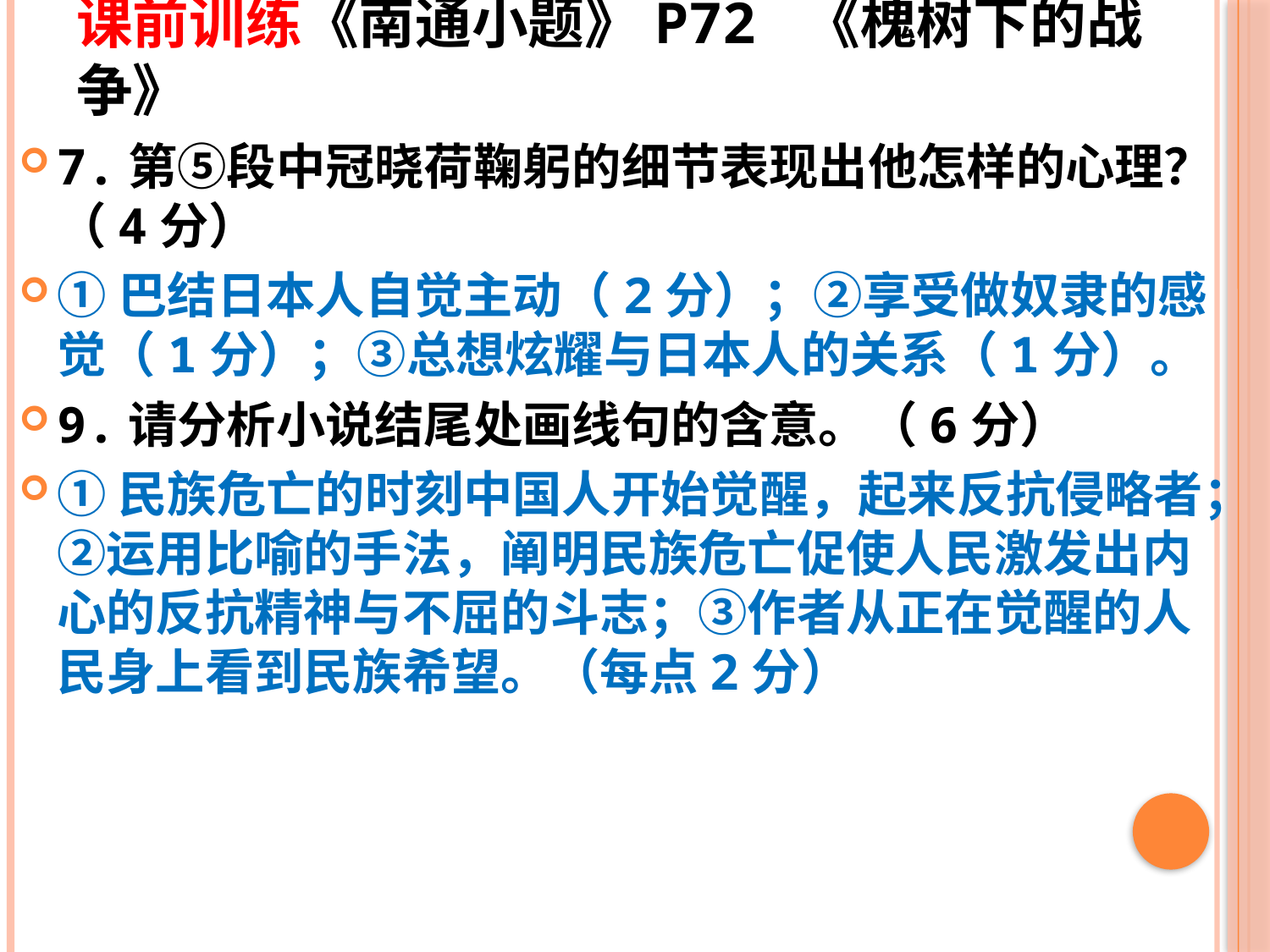

# 课前训练《南通小题》P72 《槐树下的战争》
7.第⑤段中冠晓荷鞠躬的细节表现出他怎样的心理？（4分）
①巴结日本人自觉主动（2分）；②享受做奴隶的感觉（1分）；③总想炫耀与日本人的关系（1分）。
9.请分析小说结尾处画线句的含意。（6分）
①民族危亡的时刻中国人开始觉醒，起来反抗侵略者；②运用比喻的手法，阐明民族危亡促使人民激发出内心的反抗精神与不屈的斗志；③作者从正在觉醒的人民身上看到民族希望。（每点2分）